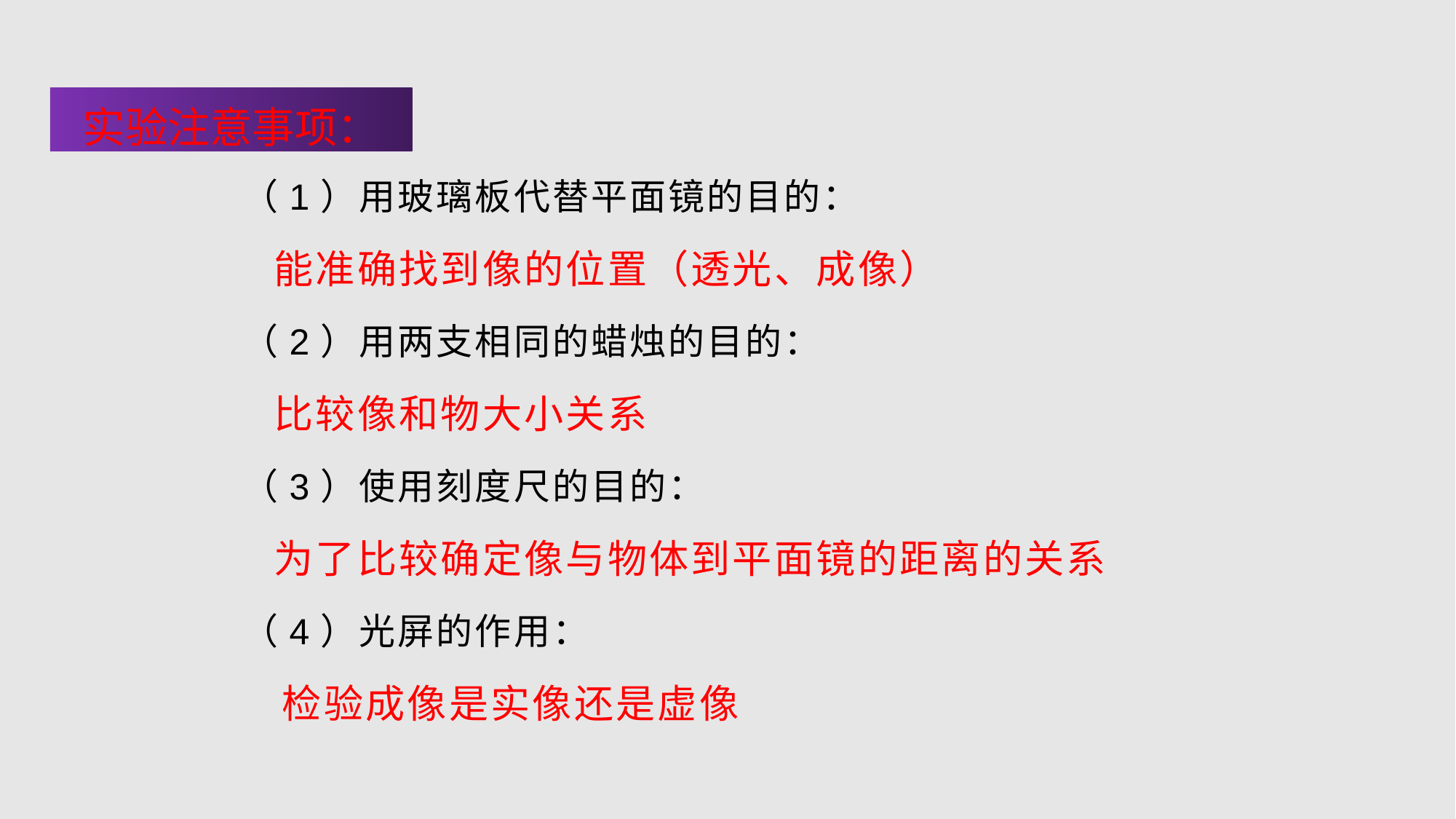

实验注意事项：
# （1）用玻璃板代替平面镜的目的：
   能准确找到像的位置（透光、成像）
（2）用两支相同的蜡烛的目的：
   比较像和物大小关系
（3）使用刻度尺的目的：
   为了比较确定像与物体到平面镜的距离的关系
（4）光屏的作用：
   检验成像是实像还是虚像